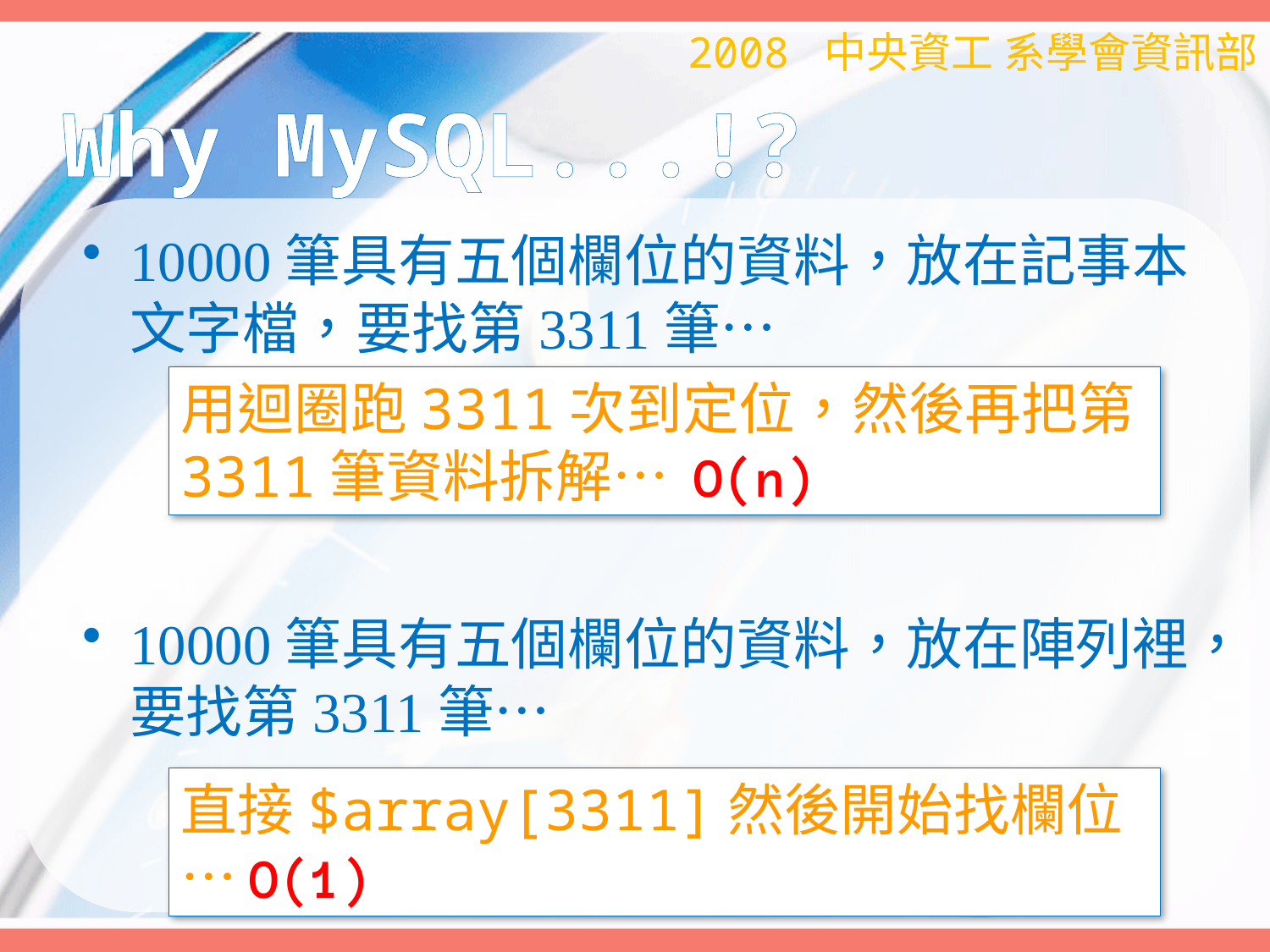

2008 中央資工 系學會資訊部
# Why MySQL...!?

10000筆具有五個欄位的資料，放在記事本文字檔，要找第3311筆…

10000筆具有五個欄位的資料，放在陣列裡，要找第3311筆…

用迴圈跑3311次到定位，然後再把第3311筆資料拆解… O(n)
直接$array[3311]然後開始找欄位…O(1)